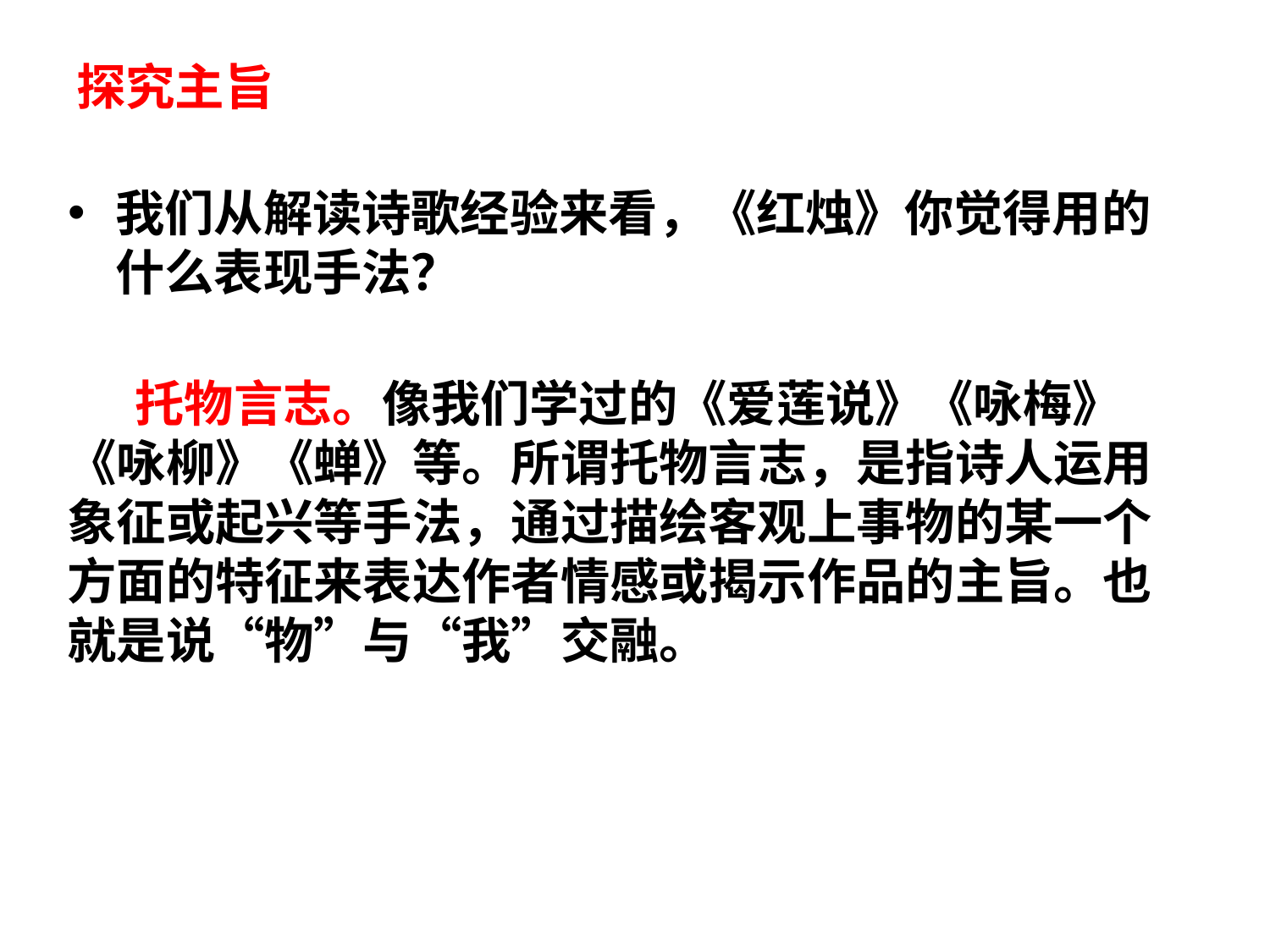

# 探究主旨
我们从解读诗歌经验来看，《红烛》你觉得用的什么表现手法？
     托物言志。像我们学过的《爱莲说》《咏梅》《咏柳》《蝉》等。所谓托物言志，是指诗人运用象征或起兴等手法，通过描绘客观上事物的某一个方面的特征来表达作者情感或揭示作品的主旨。也就是说“物”与“我”交融。